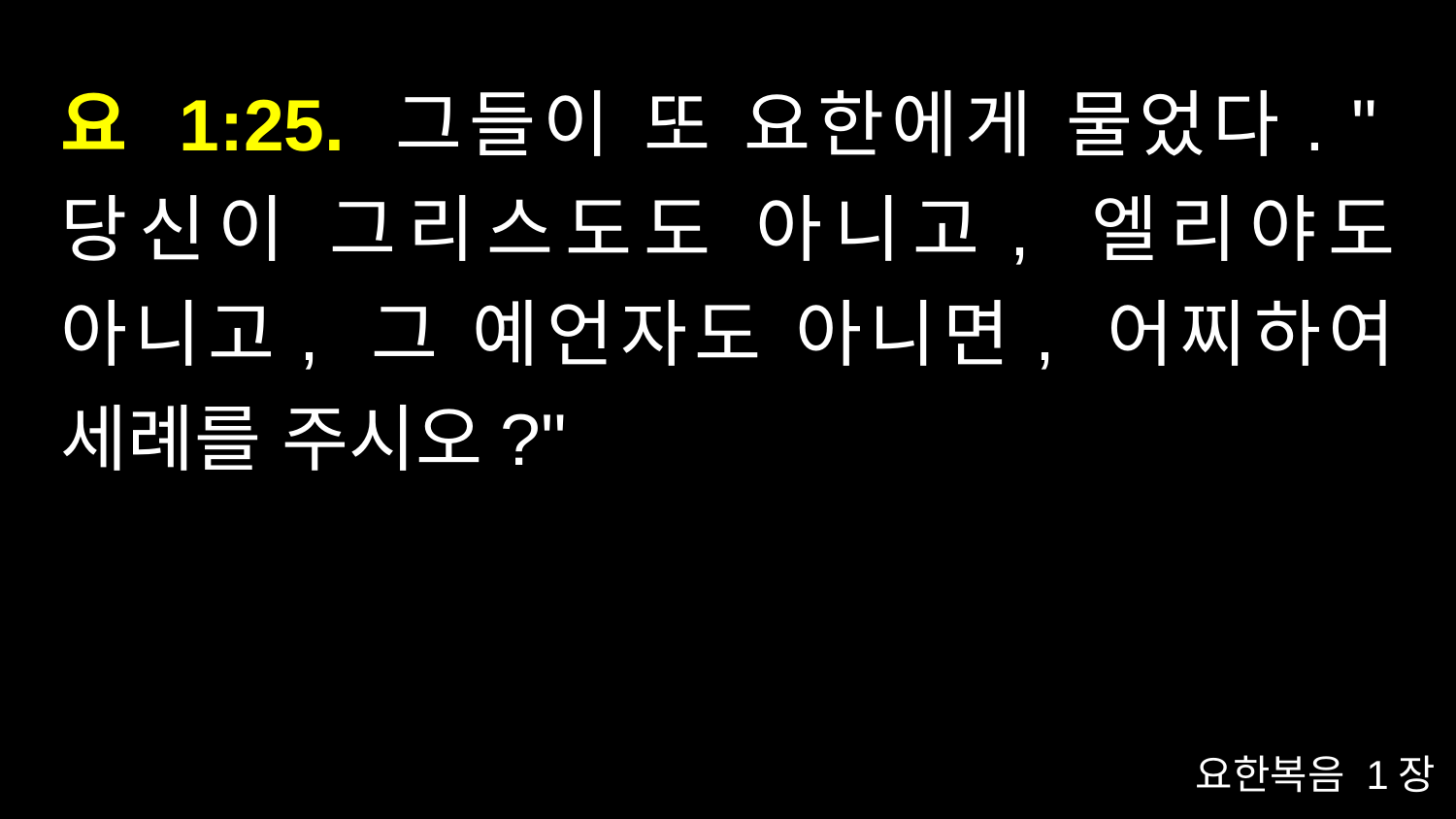

# 요 1:25. 그들이 또 요한에게 물었다. "당신이 그리스도도 아니고, 엘리야도 아니고, 그 예언자도 아니면, 어찌하여 세례를 주시오?"
요한복음 1장